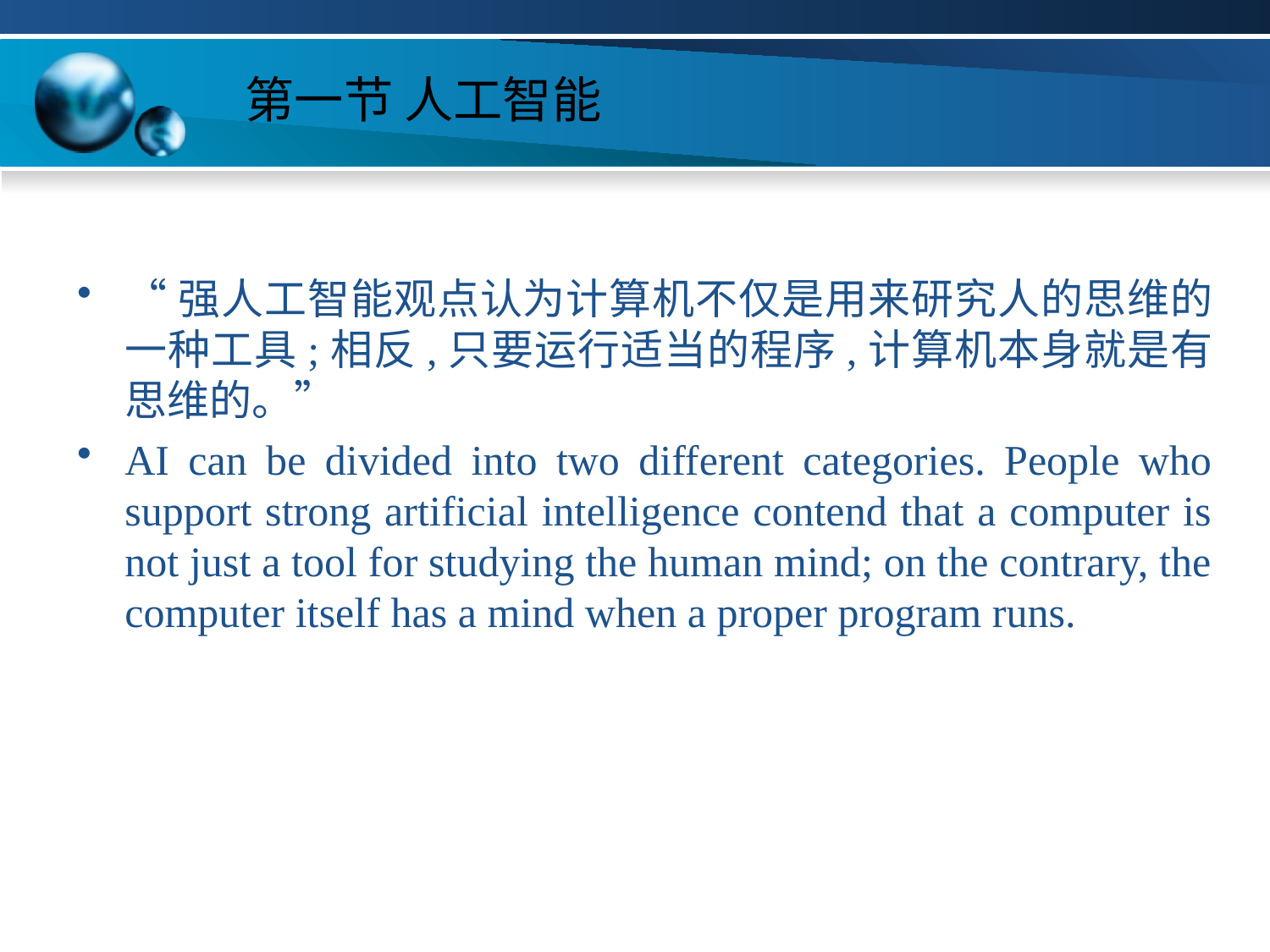

# 第一节 人工智能
“强人工智能观点认为计算机不仅是用来研究人的思维的一种工具;相反,只要运行适当的程序,计算机本身就是有思维的。”
AI can be divided into two different categories. People who support strong artificial intelligence contend that a computer is not just a tool for studying the human mind; on the contrary, the computer itself has a mind when a proper program runs.